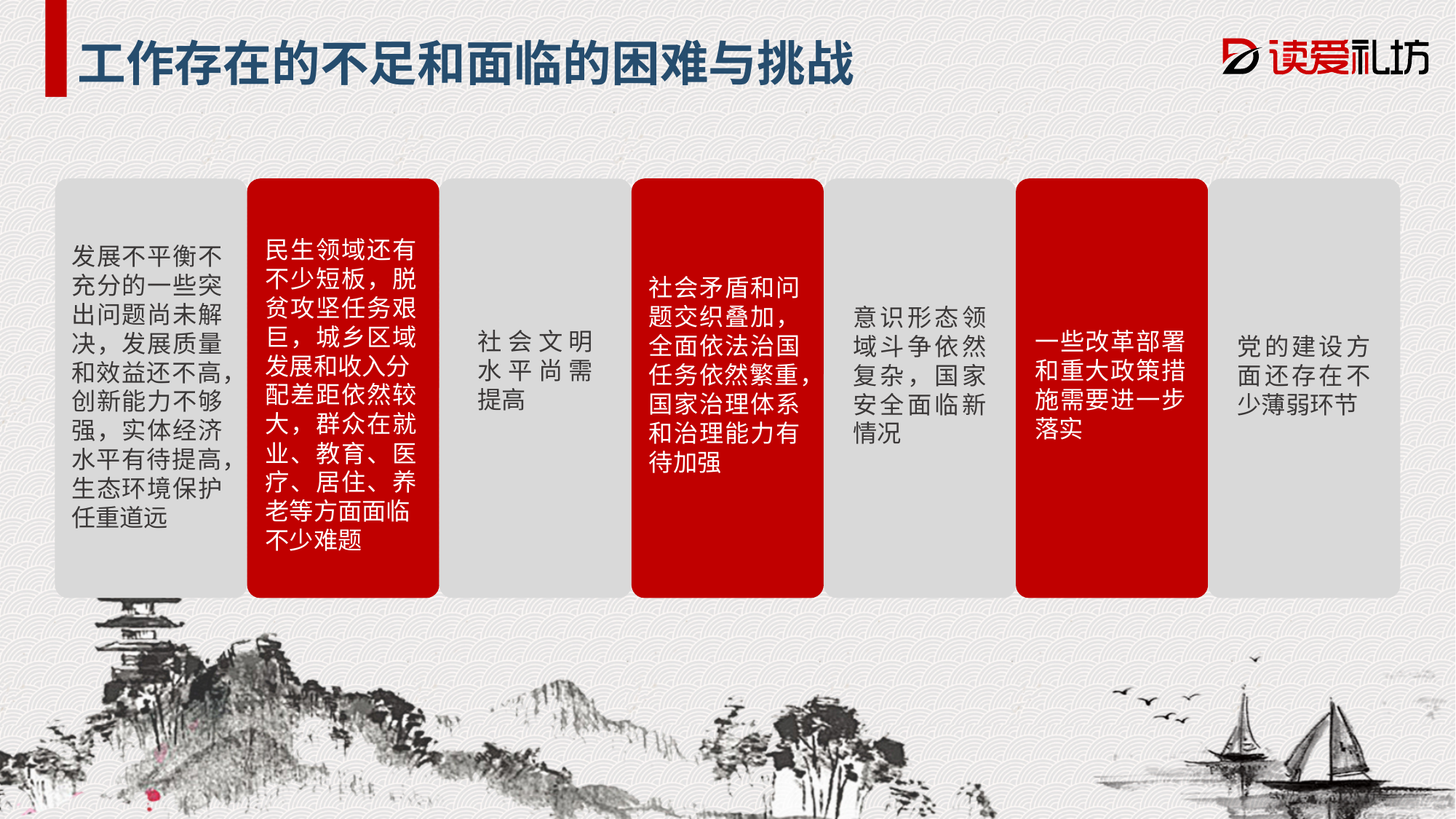

工作存在的不足和面临的困难与挑战

民生领域还有不少短板，脱贫攻坚任务艰巨，城乡区域发展和收入分
配差距依然较大，群众在就业、教育、医疗、居住、养老等方面面临
不少难题
发展不平衡不充分的一些突出问题尚未解决，发展质量和效益还不高，创新能力不够强，实体经济水平有待提高，生态环境保护任重道远
社会矛盾和问题交织叠加，全面依法治国任务依然繁重，
国家治理体系和治理能力有待加强
意识形态领域斗争依然复杂，国家安全面临新情况
社会文明水平尚需提高
一些改革部署和重大政策措施需要进一步落实
党的建设方面还存在不少薄弱环节